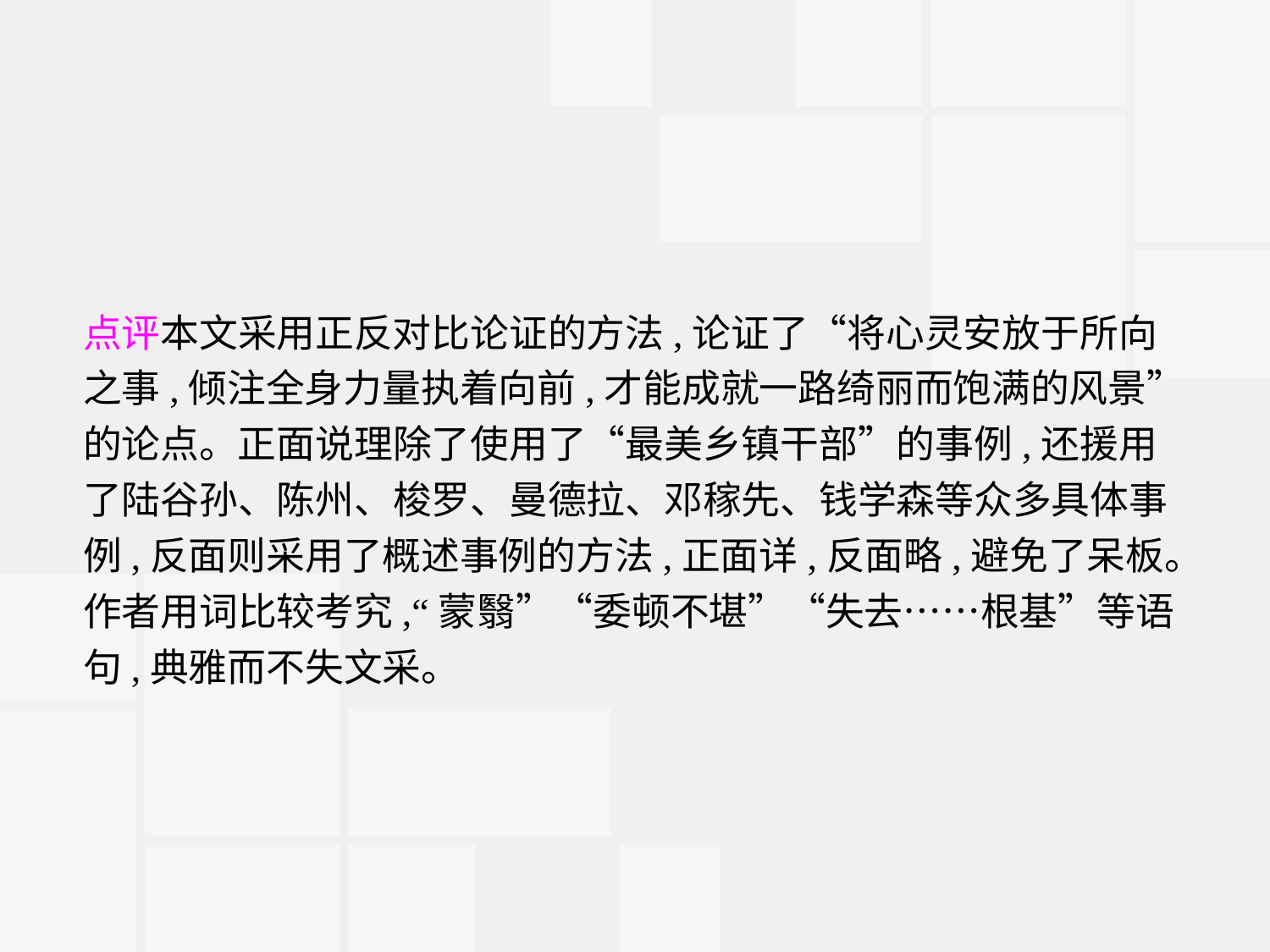

点评本文采用正反对比论证的方法,论证了“将心灵安放于所向之事,倾注全身力量执着向前,才能成就一路绮丽而饱满的风景”的论点。正面说理除了使用了“最美乡镇干部”的事例,还援用了陆谷孙、陈州、梭罗、曼德拉、邓稼先、钱学森等众多具体事例,反面则采用了概述事例的方法,正面详,反面略,避免了呆板。作者用词比较考究,“蒙翳”“委顿不堪”“失去……根基”等语句,典雅而不失文采。